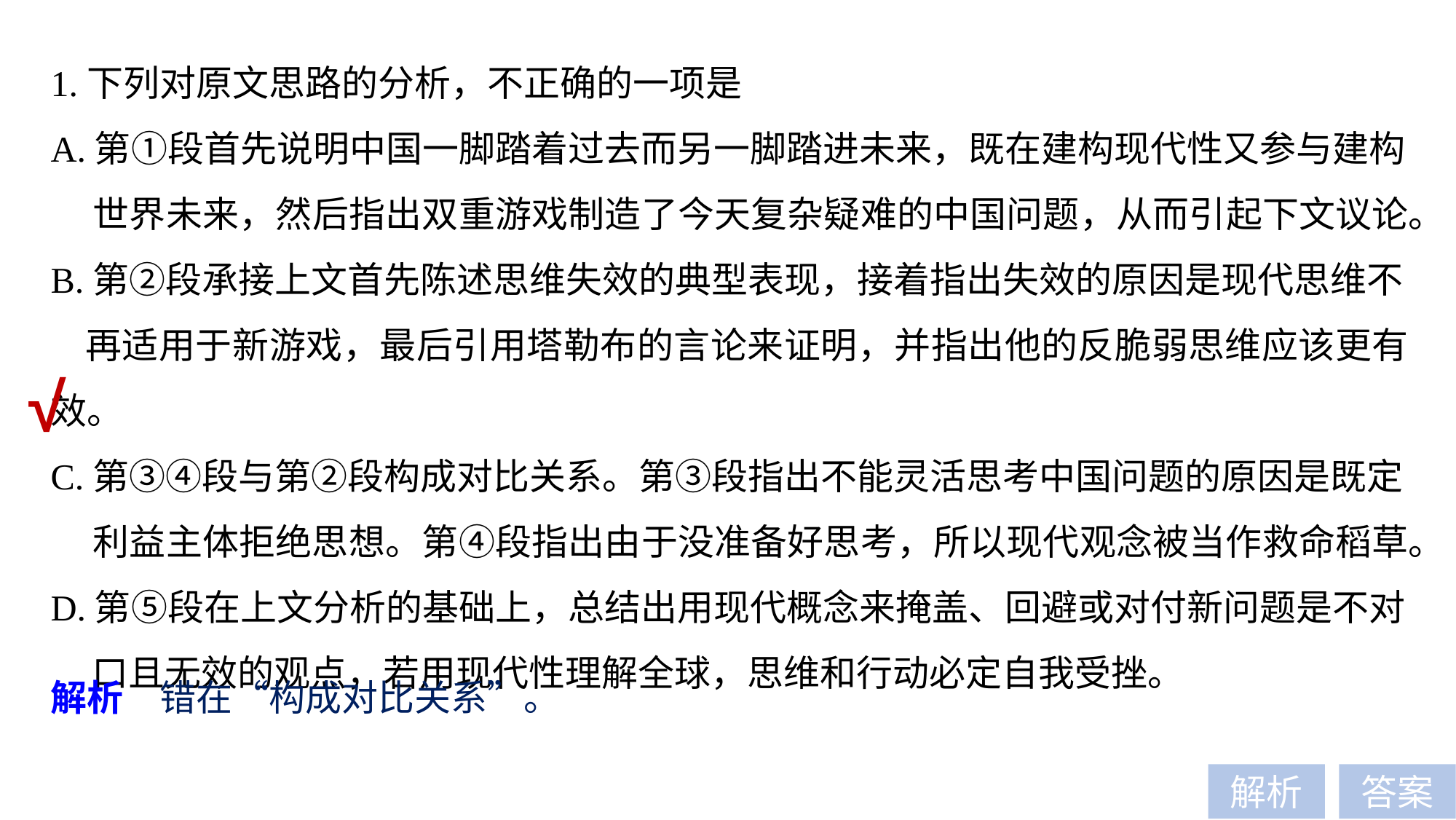

1.下列对原文思路的分析，不正确的一项是
A.第①段首先说明中国一脚踏着过去而另一脚踏进未来，既在建构现代性又参与建构
    世界未来，然后指出双重游戏制造了今天复杂疑难的中国问题，从而引起下文议论。
B.第②段承接上文首先陈述思维失效的典型表现，接着指出失效的原因是现代思维不
   再适用于新游戏，最后引用塔勒布的言论来证明，并指出他的反脆弱思维应该更有效。
C.第③④段与第②段构成对比关系。第③段指出不能灵活思考中国问题的原因是既定
    利益主体拒绝思想。第④段指出由于没准备好思考，所以现代观念被当作救命稻草。
D.第⑤段在上文分析的基础上，总结出用现代概念来掩盖、回避或对付新问题是不对
    口且无效的观点，若用现代性理解全球，思维和行动必定自我受挫。
√
解析　错在“构成对比关系”。
解析
答案